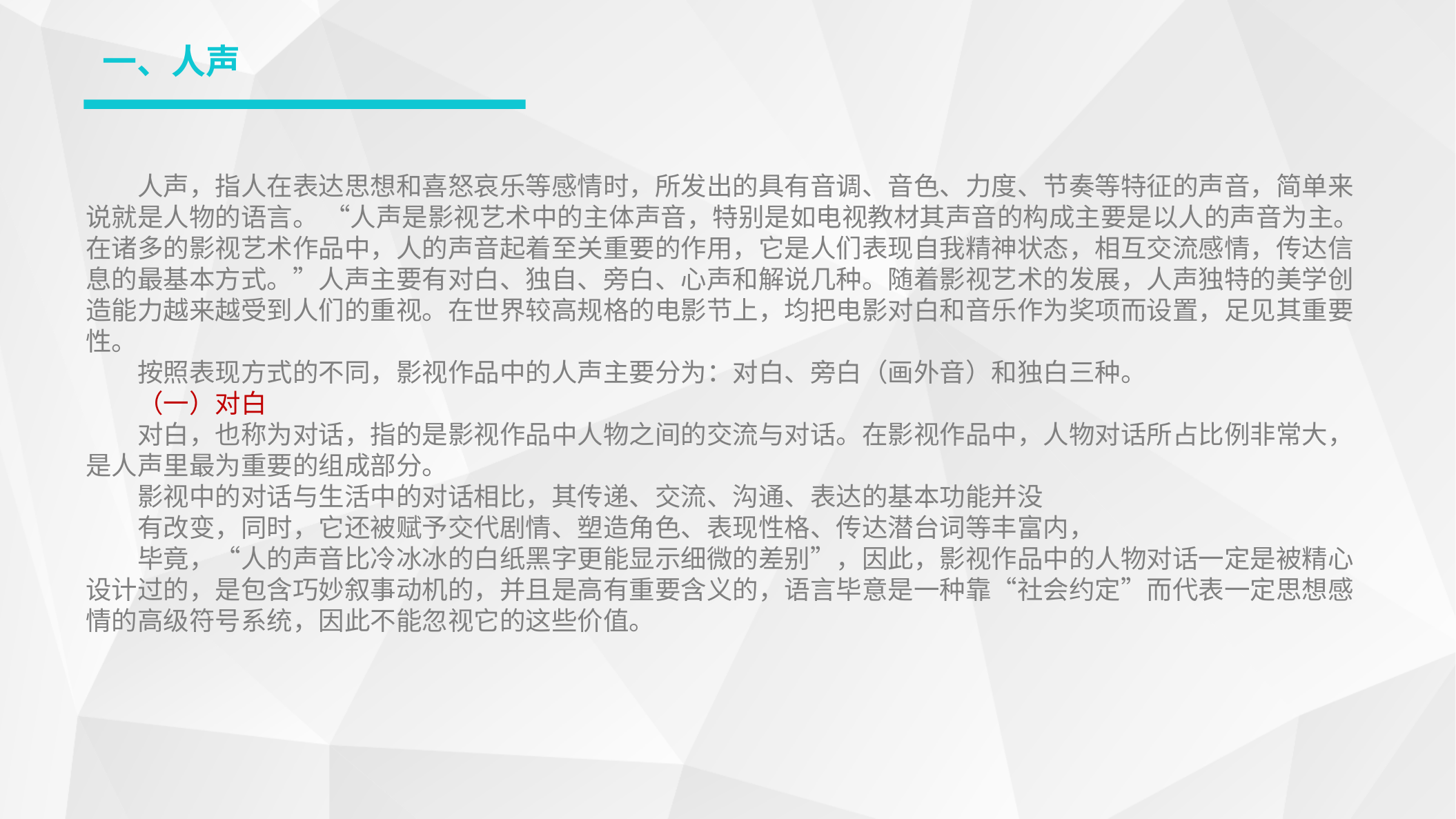

一、人声

人声，指人在表达思想和喜怒哀乐等感情时，所发出的具有音调、音色、力度、节奏等特征的声音，简单来说就是人物的语言。 “人声是影视艺术中的主体声音，特别是如电视教材其声音的构成主要是以人的声音为主。在诸多的影视艺术作品中，人的声音起着至关重要的作用，它是人们表现自我精神状态，相互交流感情，传达信息的最基本方式。”人声主要有对白、独自、旁白、心声和解说几种。随着影视艺术的发展，人声独特的美学创造能力越来越受到人们的重视。在世界较高规格的电影节上，均把电影对白和音乐作为奖项而设置，足见其重要性。
按照表现方式的不同，影视作品中的人声主要分为：对白、旁白（画外音）和独白三种。
（一）对白
对白，也称为对话，指的是影视作品中人物之间的交流与对话。在影视作品中，人物对话所占比例非常大，是人声里最为重要的组成部分。
影视中的对话与生活中的对话相比，其传递、交流、沟通、表达的基本功能并没
有改变，同时，它还被赋予交代剧情、塑造角色、表现性格、传达潜台词等丰富内，
毕竟，“人的声音比冷冰冰的白纸黑字更能显示细微的差别”，因此，影视作品中的人物对话一定是被精心设计过的，是包含巧妙叙事动机的，并且是高有重要含义的，语言毕意是一种靠“社会约定”而代表一定思想感情的高级符号系统，因此不能忽视它的这些价值。